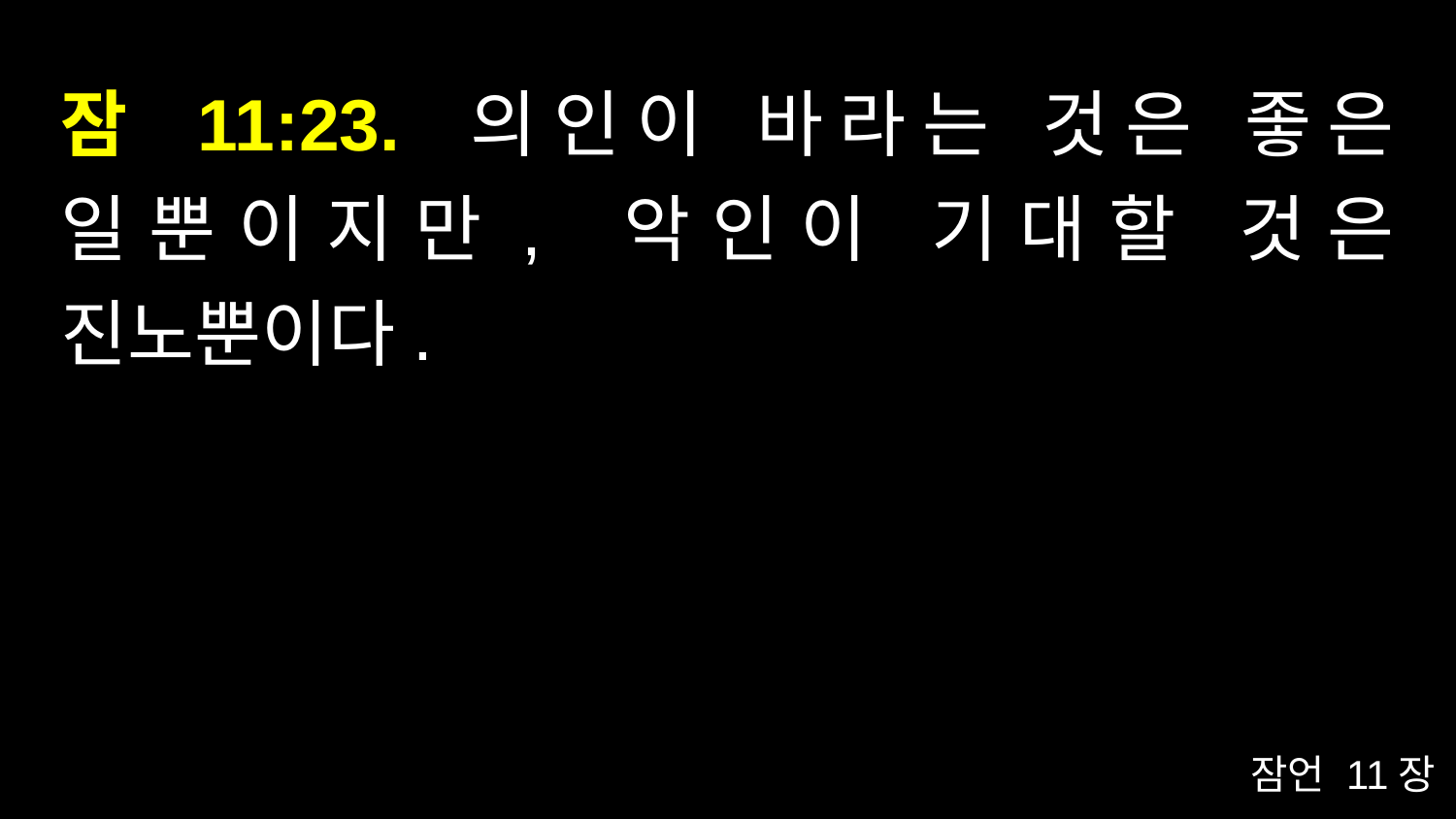

# 잠 11:23. 의인이 바라는 것은 좋은 일뿐이지만, 악인이 기대할 것은 진노뿐이다.
잠언 11장